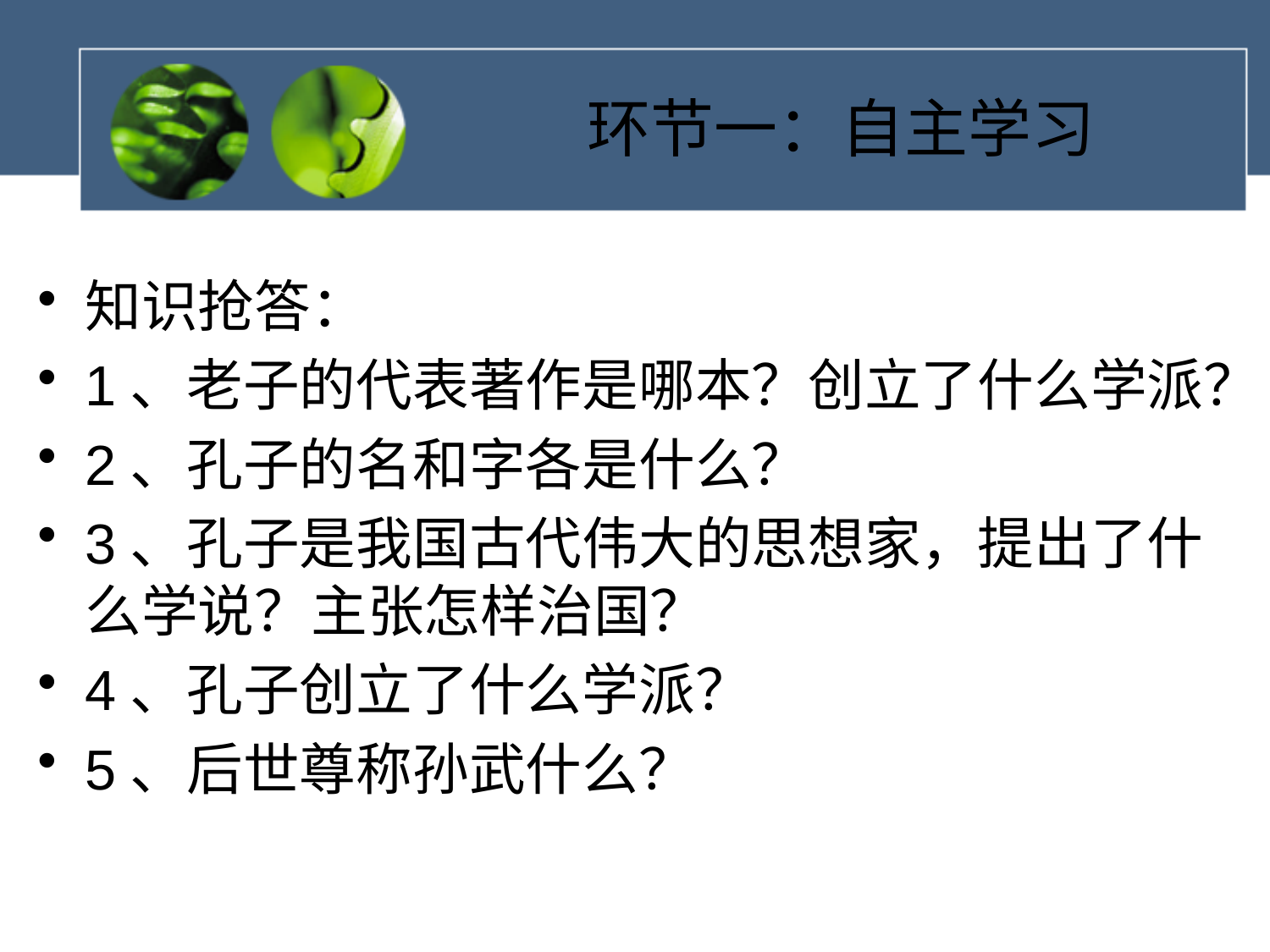

# 环节一：自主学习
知识抢答：
1、老子的代表著作是哪本？创立了什么学派？
2、孔子的名和字各是什么？
3、孔子是我国古代伟大的思想家，提出了什么学说？主张怎样治国？
4、孔子创立了什么学派？
5、后世尊称孙武什么？